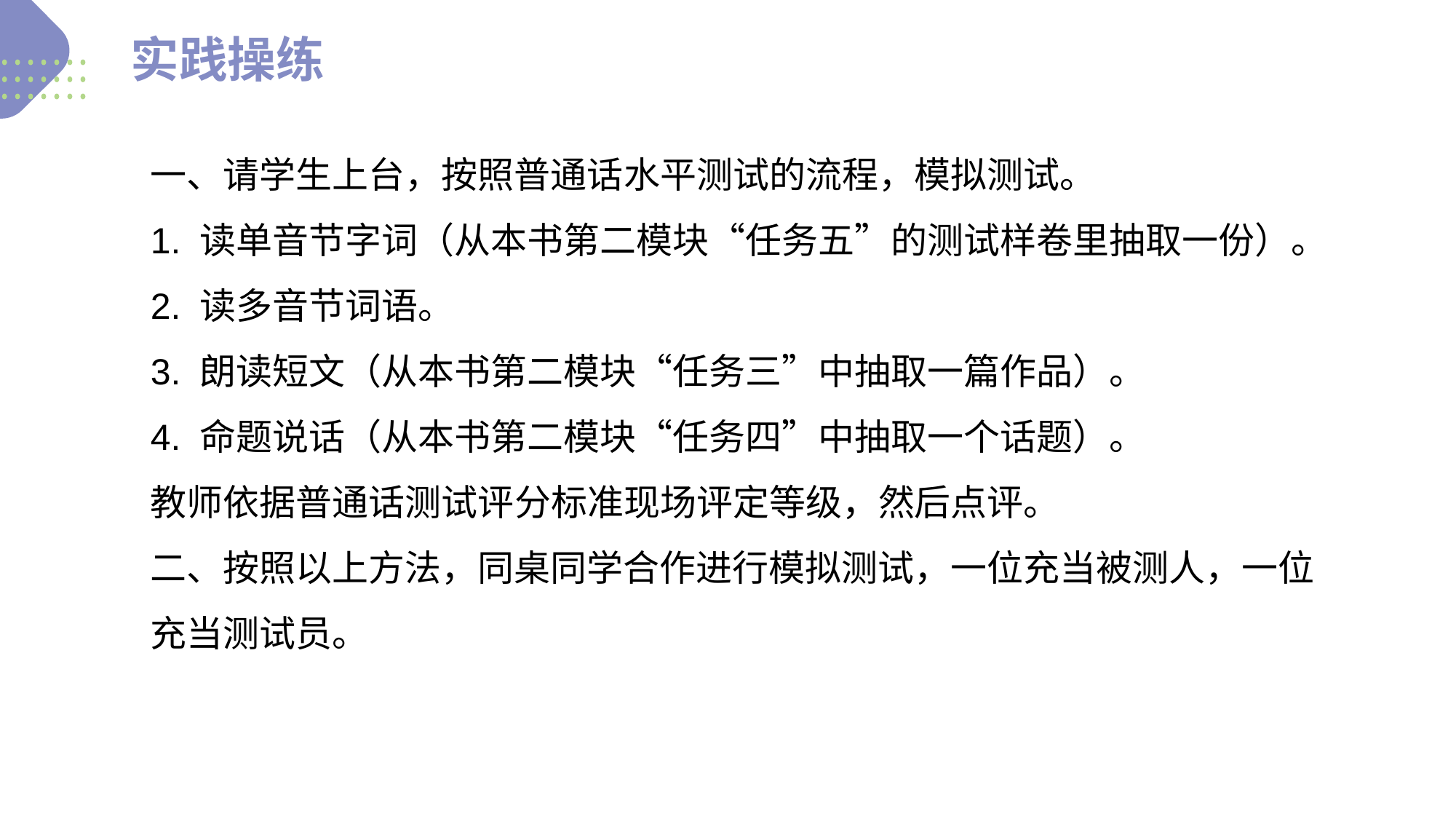

实践操练

一、请学生上台，按照普通话水平测试的流程，模拟测试。
1. 读单音节字词（从本书第二模块“任务五”的测试样卷里抽取一份）。
2. 读多音节词语。
3. 朗读短文（从本书第二模块“任务三”中抽取一篇作品）。
4. 命题说话（从本书第二模块“任务四”中抽取一个话题）。
教师依据普通话测试评分标准现场评定等级，然后点评。
二、按照以上方法，同桌同学合作进行模拟测试，一位充当被测人，一位充当测试员。